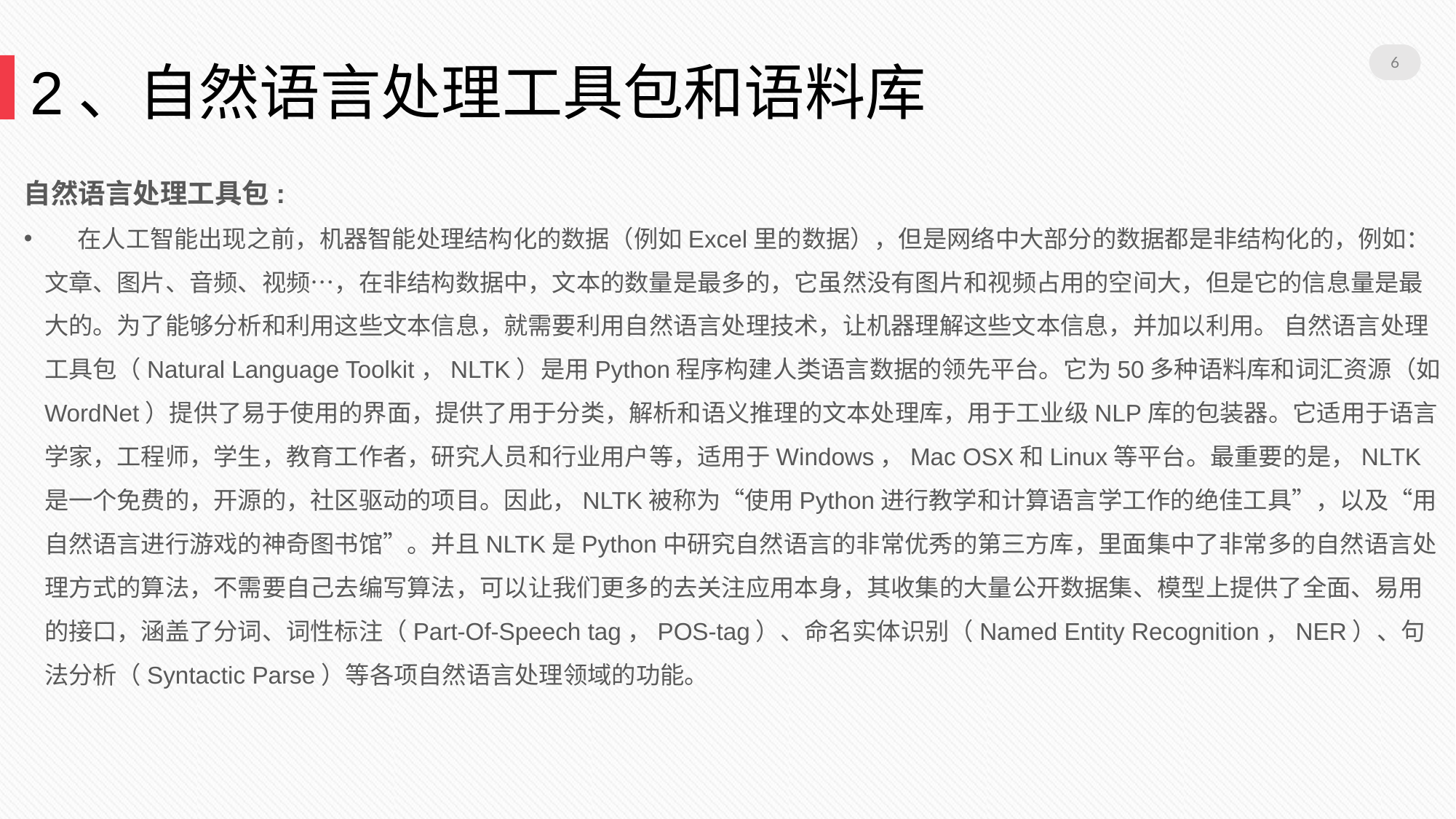

6
2、自然语言处理工具包和语料库
自然语言处理工具包:
     在人工智能出现之前，机器智能处理结构化的数据（例如Excel里的数据），但是网络中大部分的数据都是非结构化的，例如：文章、图片、音频、视频…，在非结构数据中，文本的数量是最多的，它虽然没有图片和视频占用的空间大，但是它的信息量是最大的。为了能够分析和利用这些文本信息，就需要利用自然语言处理技术，让机器理解这些文本信息，并加以利用。 自然语言处理工具包（Natural Language Toolkit，NLTK）是用Python程序构建人类语言数据的领先平台。它为50多种语料库和词汇资源（如WordNet）提供了易于使用的界面，提供了用于分类，解析和语义推理的文本处理库，用于工业级NLP库的包装器。它适用于语言学家，工程师，学生，教育工作者，研究人员和行业用户等，适用于Windows，Mac OSX和Linux等平台。最重要的是，NLTK是一个免费的，开源的，社区驱动的项目。因此，NLTK被称为“使用Python进行教学和计算语言学工作的绝佳工具”，以及“用自然语言进行游戏的神奇图书馆”。并且NLTK是Python中研究自然语言的非常优秀的第三方库，里面集中了非常多的自然语言处理方式的算法，不需要自己去编写算法，可以让我们更多的去关注应用本身，其收集的大量公开数据集、模型上提供了全面、易用的接口，涵盖了分词、词性标注（Part-Of-Speech tag，POS-tag）、命名实体识别（Named Entity Recognition，NER）、句法分析（Syntactic Parse）等各项自然语言处理领域的功能。